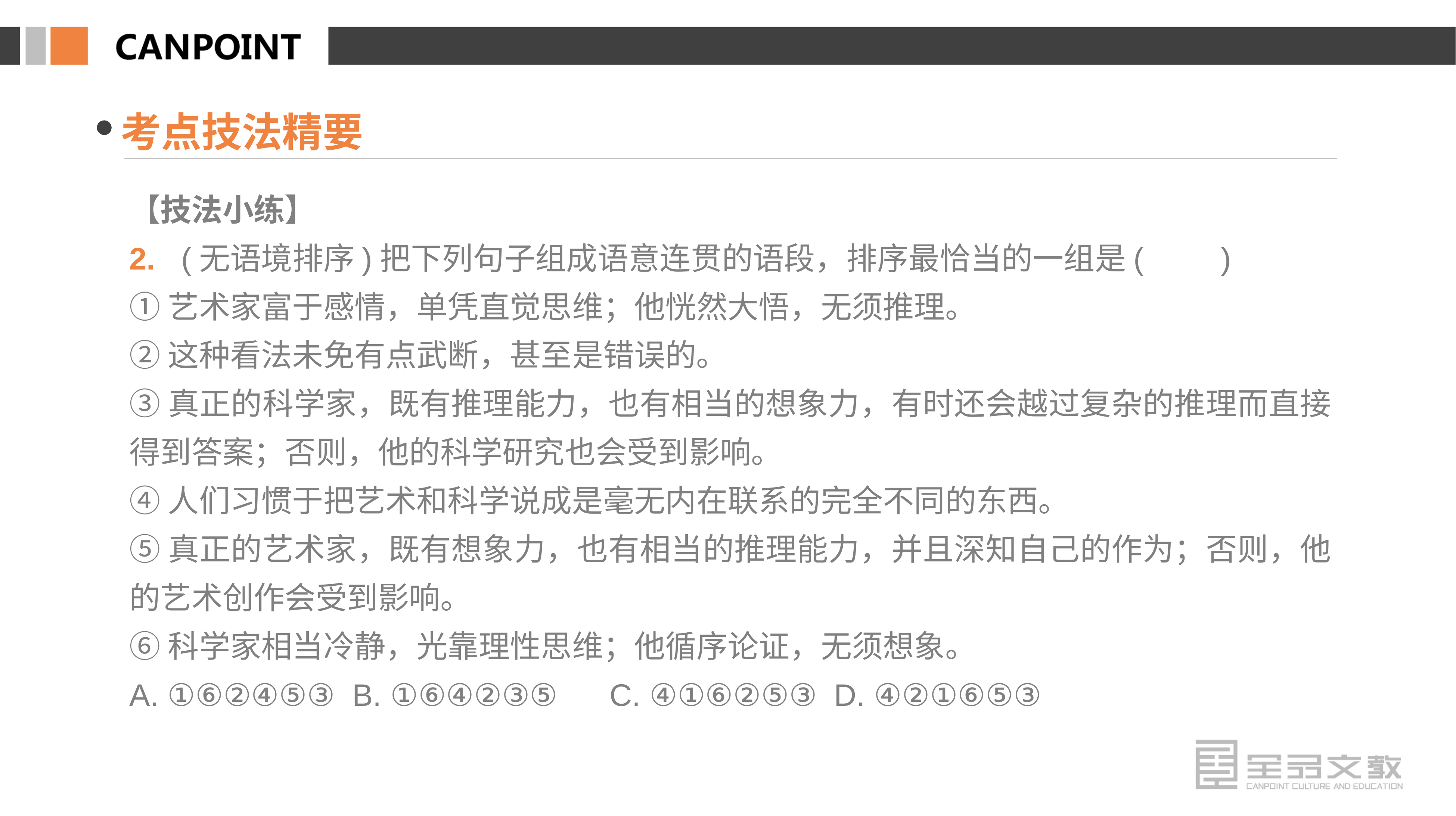

考点技法精要

【技法小练】
2.   (无语境排序)把下列句子组成语意连贯的语段，排序最恰当的一组是(　　)
①艺术家富于感情，单凭直觉思维；他恍然大悟，无须推理。
②这种看法未免有点武断，甚至是错误的。
③真正的科学家，既有推理能力，也有相当的想象力，有时还会越过复杂的推理而直接得到答案；否则，他的科学研究也会受到影响。
④人们习惯于把艺术和科学说成是毫无内在联系的完全不同的东西。
⑤真正的艺术家，既有想象力，也有相当的推理能力，并且深知自己的作为；否则，他的艺术创作会受到影响。
⑥科学家相当冷静，光靠理性思维；他循序论证，无须想象。
A. ①⑥②④⑤③  B. ①⑥④②③⑤      C. ④①⑥②⑤③  D. ④②①⑥⑤③